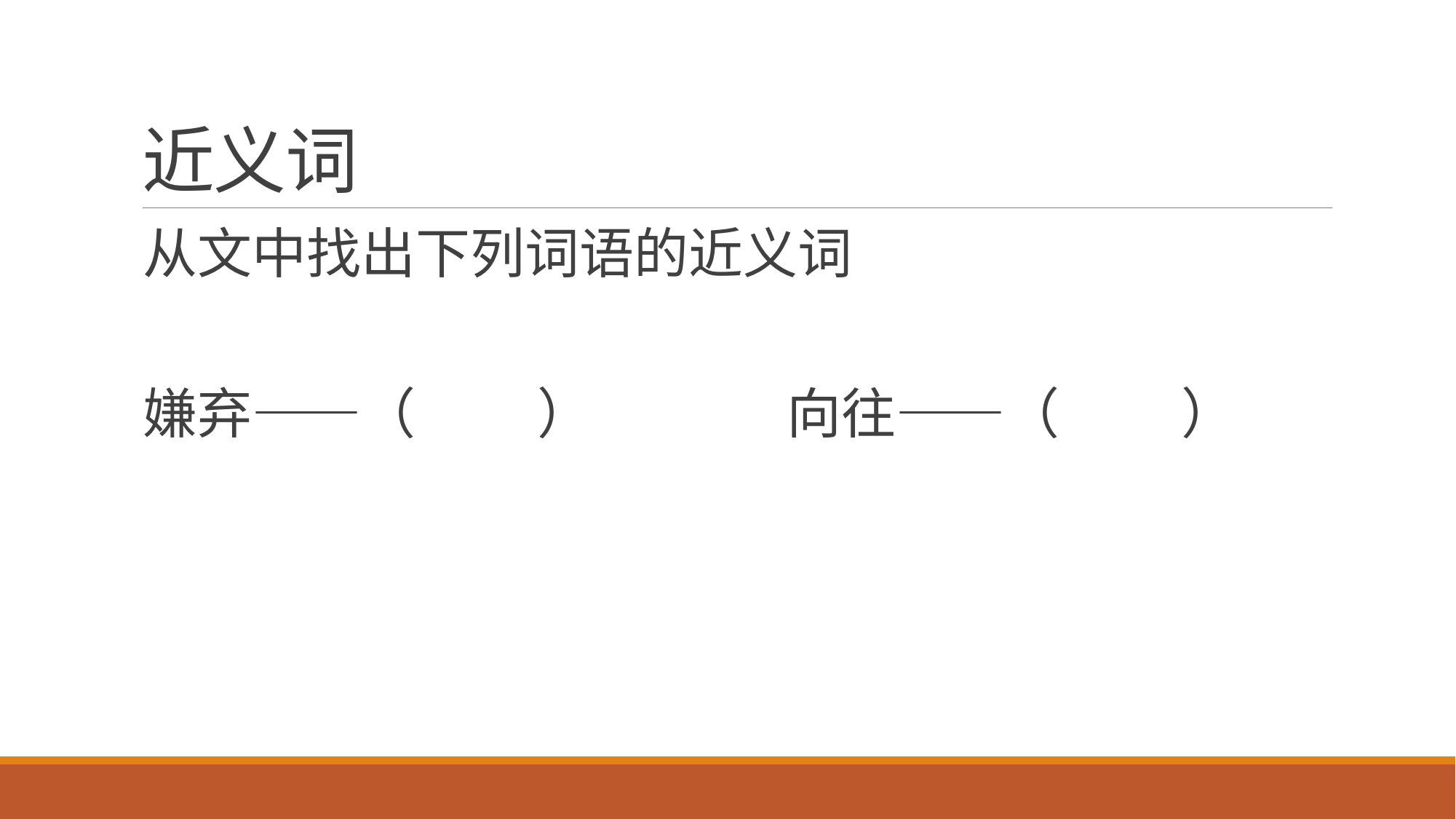

# 近义词
从文中找出下列词语的近义词

嫌弃——（          ）                向往——（          ）